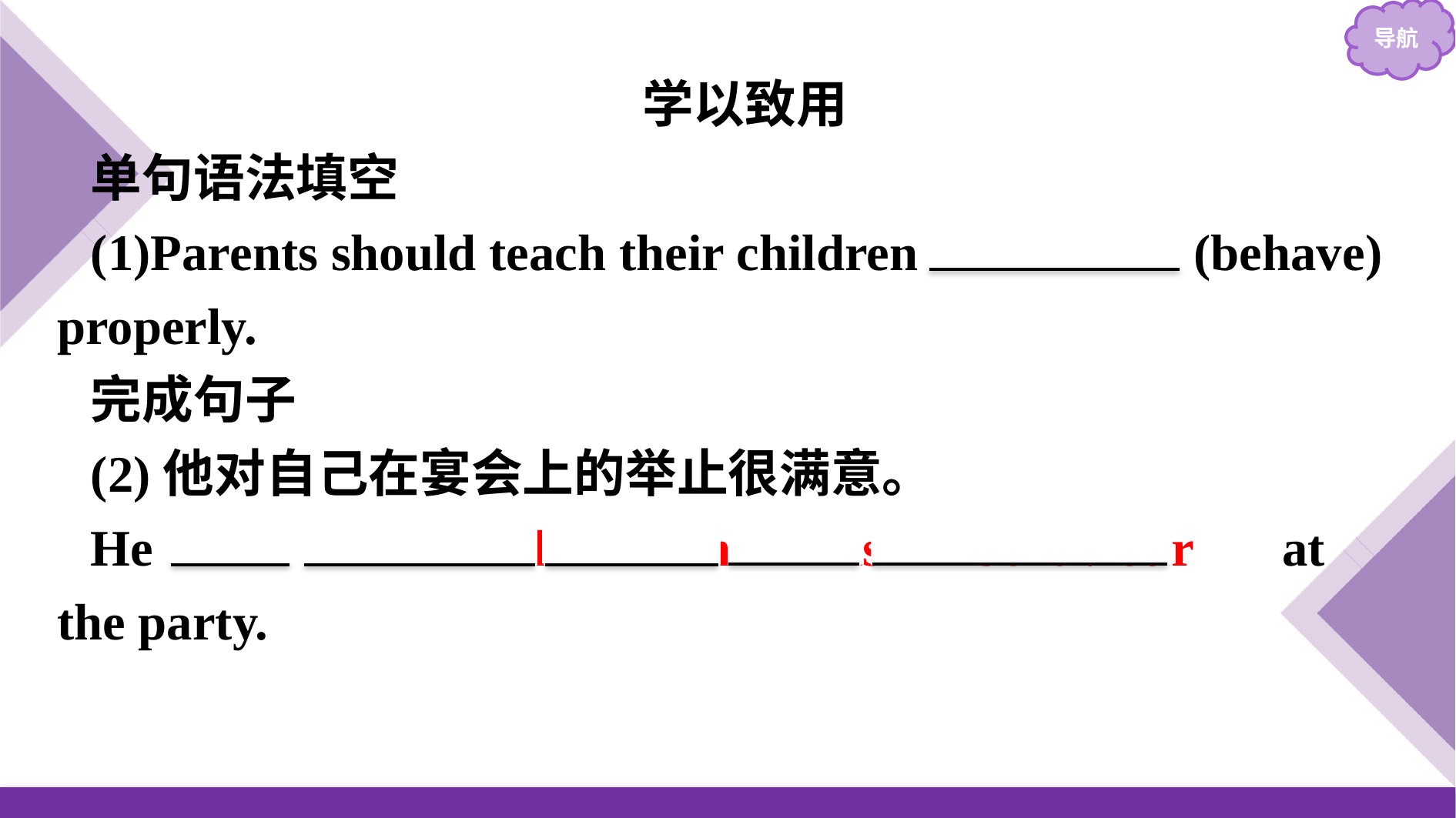

学以致用
单句语法填空
(1)Parents should teach their children   to behave  (behave) properly.
完成句子
(2)他对自己在宴会上的举止很满意。
He 　is　 satisfied　 with　 his　 behaviour　 at the party.